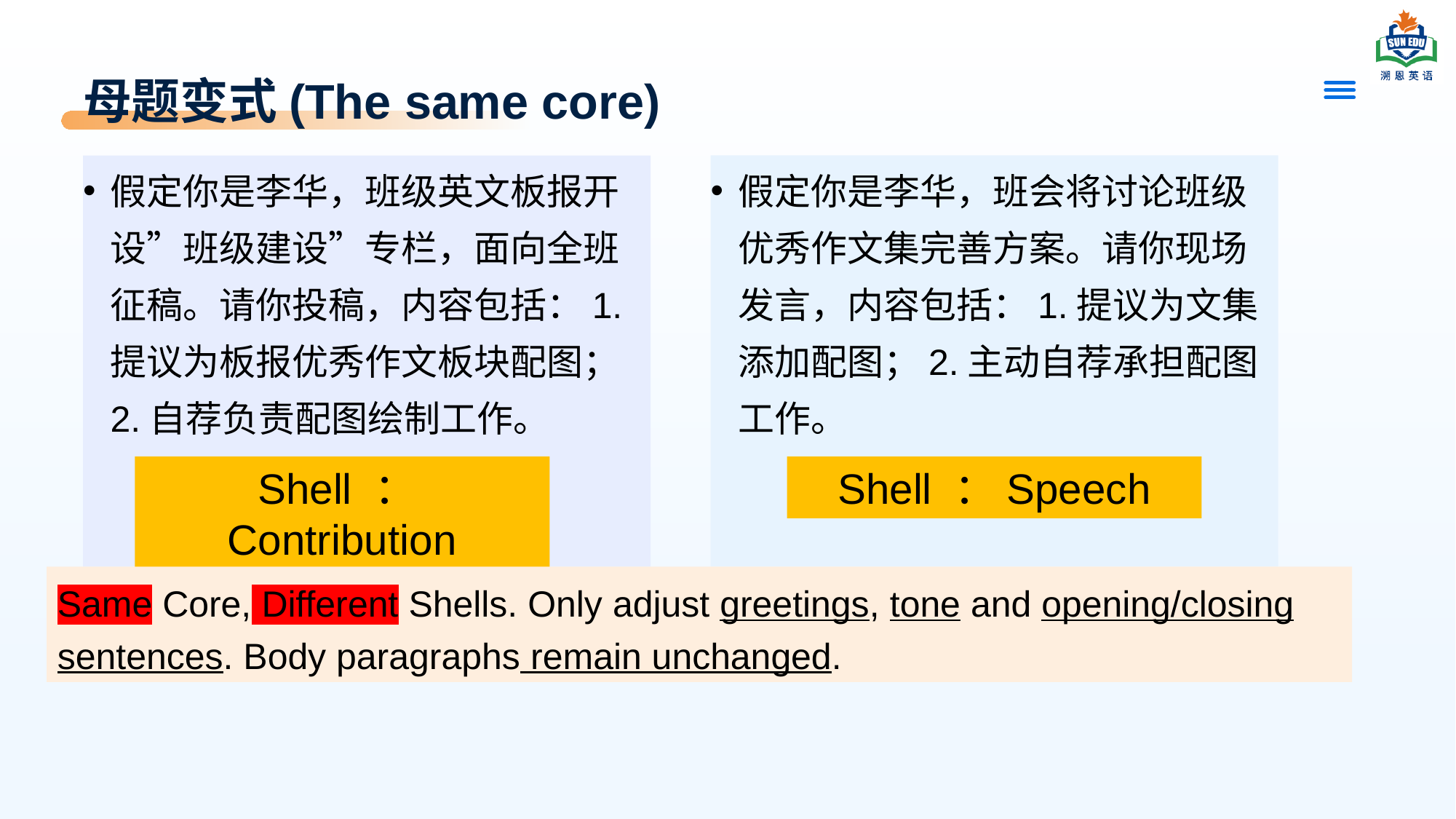

# 母题变式(The same core)
假定你是李华，班级英文板报开设”班级建设”专栏，面向全班征稿。请你投稿，内容包括：1.提议为板报优秀作文板块配图；2.自荐负责配图绘制工作。
假定你是李华，班会将讨论班级优秀作文集完善方案。请你现场发言，内容包括：1.提议为文集添加配图；2.主动自荐承担配图工作。
Shell ：Contribution
Shell ：Speech
Same Core, Different Shells. Only adjust greetings, tone and opening/closing sentences. Body paragraphs remain unchanged.